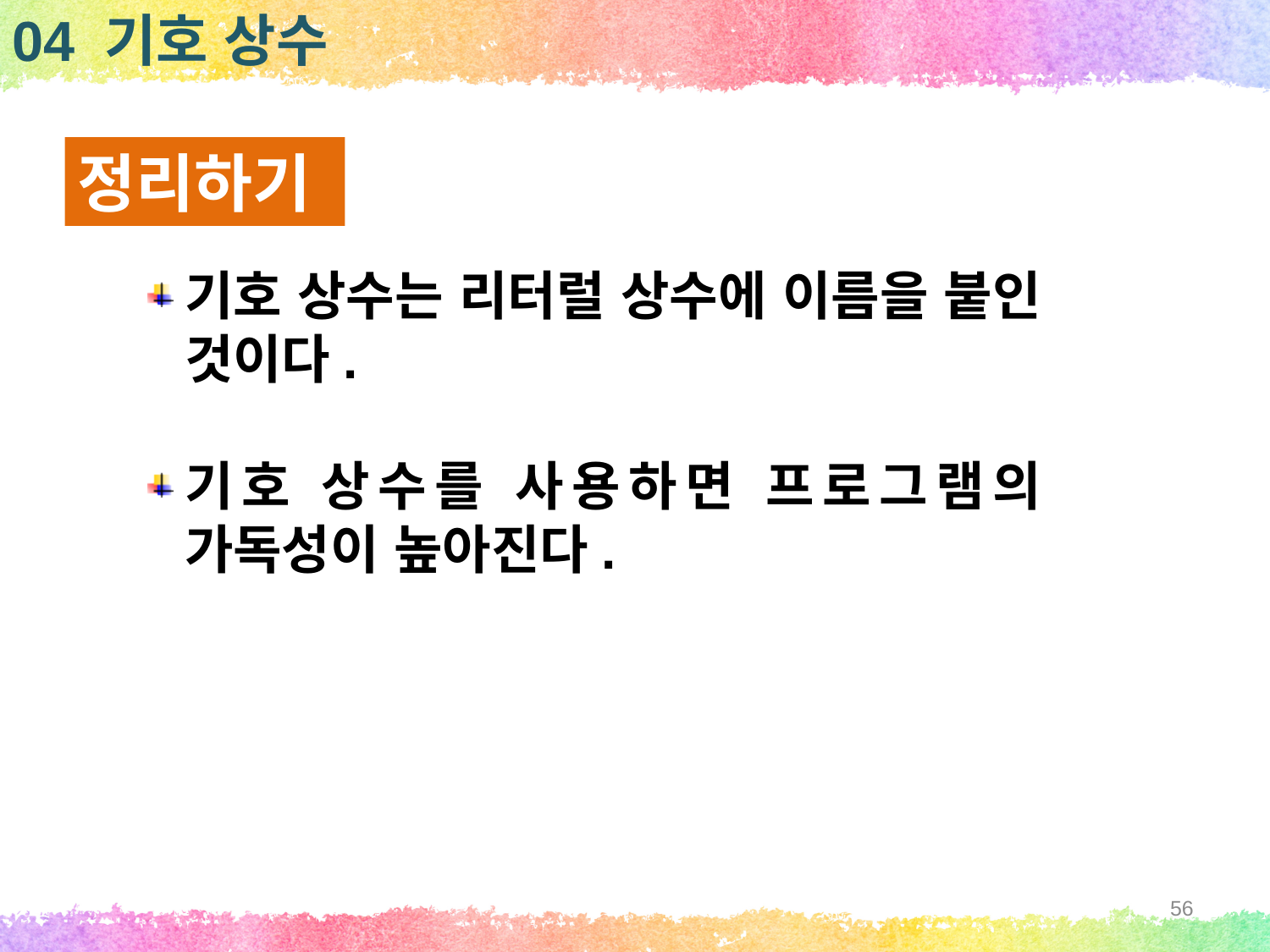

04 기호 상수
정리하기
기호 상수는 리터럴 상수에 이름을 붙인 것이다.

기호 상수를 사용하면 프로그램의 가독성이 높아진다.
56